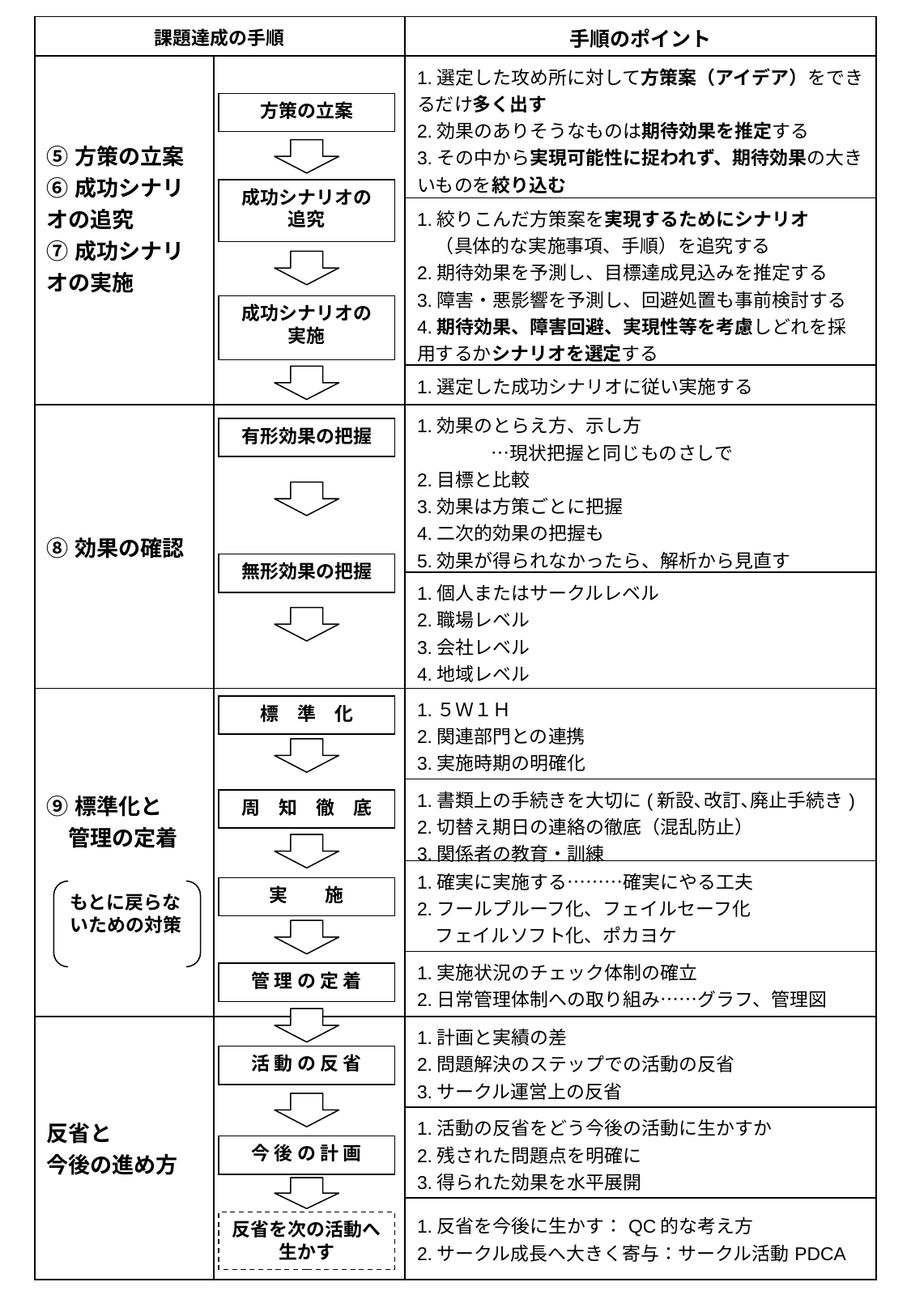

| 課題達成の手順 |  | 手順のポイント |
| --- | --- | --- |
| ⑤方策の立案 ⑥成功シナリオの追究 ⑦成功シナリオの実施 |  | 1.選定した攻め所に対して方策案（アイデア）をできるだけ多く出す 2.効果のありそうなものは期待効果を推定する 3.その中から実現可能性に捉われず、期待効果の大きいものを絞り込む |
|  |  | 1.絞りこんだ方策案を実現するためにシナリオ 　（具体的な実施事項、手順）を追究する 2.期待効果を予測し、目標達成見込みを推定する 3.障害・悪影響を予測し、回避処置も事前検討する 4.期待効果、障害回避、実現性等を考慮しどれを採用するかシナリオを選定する |
|  |  | 1.選定した成功シナリオに従い実施する |
| ⑧効果の確認 |  | 1.効果のとらえ方、示し方 　　　　…現状把握と同じものさしで 2.目標と比較 3.効果は方策ごとに把握 4.二次的効果の把握も 5.効果が得られなかったら、解析から見直す |
|  |  | 1.個人またはサークルレベル 2.職場レベル 3.会社レベル 4.地域レベル |
| ⑨標準化と 　管理の定着 |  | 1.５Ｗ１Ｈ 2.関連部門との連携 3.実施時期の明確化 |
|  |  | 1.書類上の手続きを大切に(新設､改訂､廃止手続き) 2.切替え期日の連絡の徹底（混乱防止） 3.関係者の教育・訓練 |
|  |  | 1.確実に実施する………確実にやる工夫 2.フールプルーフ化、フェイルセーフ化 　フェイルソフト化、ポカヨケ |
|  |  | 1.実施状況のチェック体制の確立 2.日常管理体制への取り組み……グラフ、管理図 |
| 反省と 今後の進め方 |  | 1.計画と実績の差 2.問題解決のステップでの活動の反省 3.サークル運営上の反省 |
|  |  | 1.活動の反省をどう今後の活動に生かすか 2.残された問題点を明確に 3.得られた効果を水平展開 |
|  |  | 1.反省を今後に生かす：QC的な考え方 2.サークル成長へ大きく寄与：サークル活動PDCA |

方策の立案

成功シナリオの
追究

成功シナリオの
実施

有形効果の把握

無形効果の把握

標　準　化

周　知　徹　底

実　　施
もとに戻らないための対策

管 理 の 定 着

活 動 の 反 省

今 後 の 計 画

反省を次の活動へ生かす